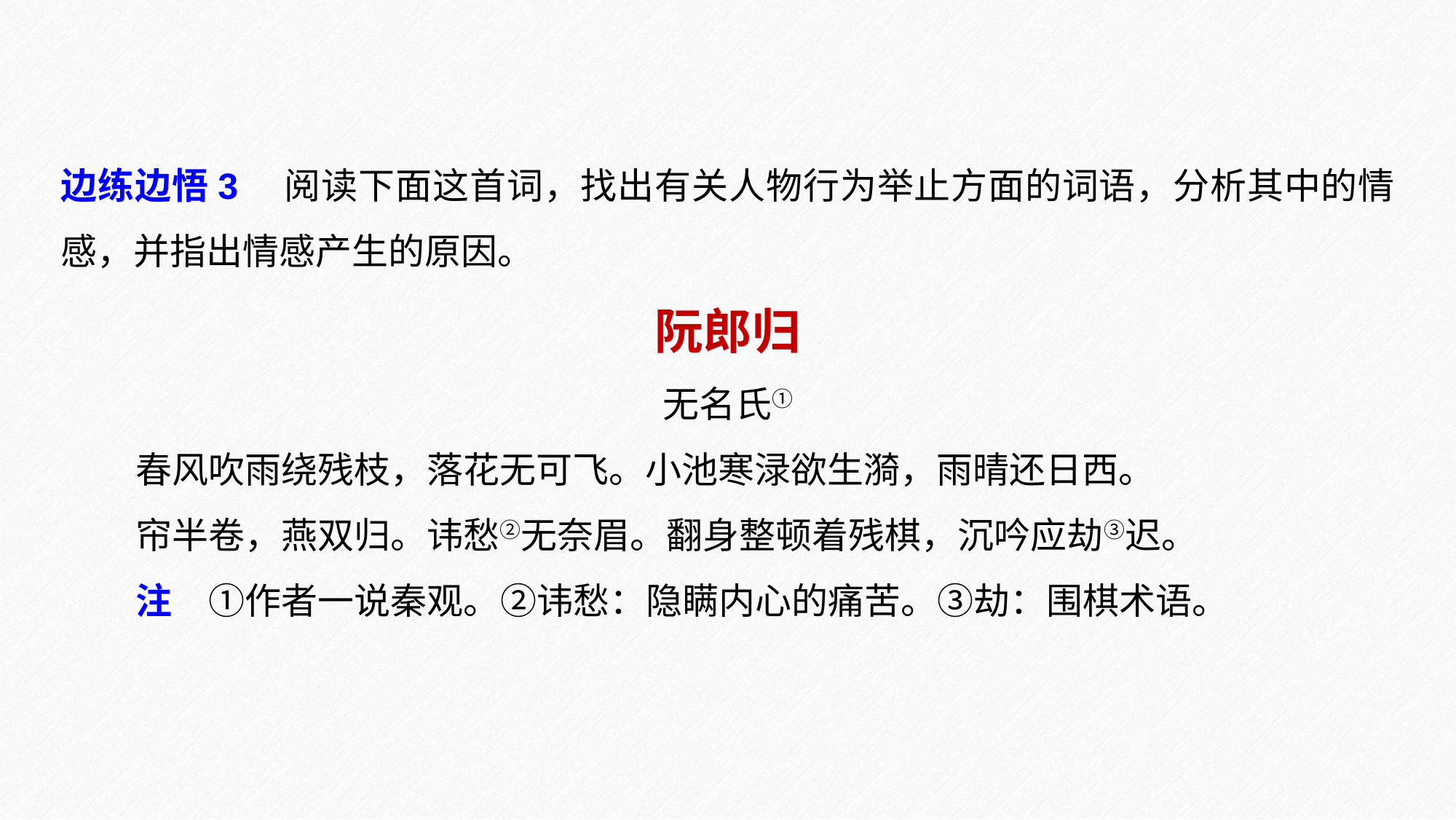

边练边悟3　阅读下面这首词，找出有关人物行为举止方面的词语，分析其中的情感，并指出情感产生的原因。
阮郎归
无名氏①
春风吹雨绕残枝，落花无可飞。小池寒渌欲生漪，雨晴还日西。
帘半卷，燕双归。讳愁②无奈眉。翻身整顿着残棋，沉吟应劫③迟。
注　①作者一说秦观。②讳愁：隐瞒内心的痛苦。③劫：围棋术语。